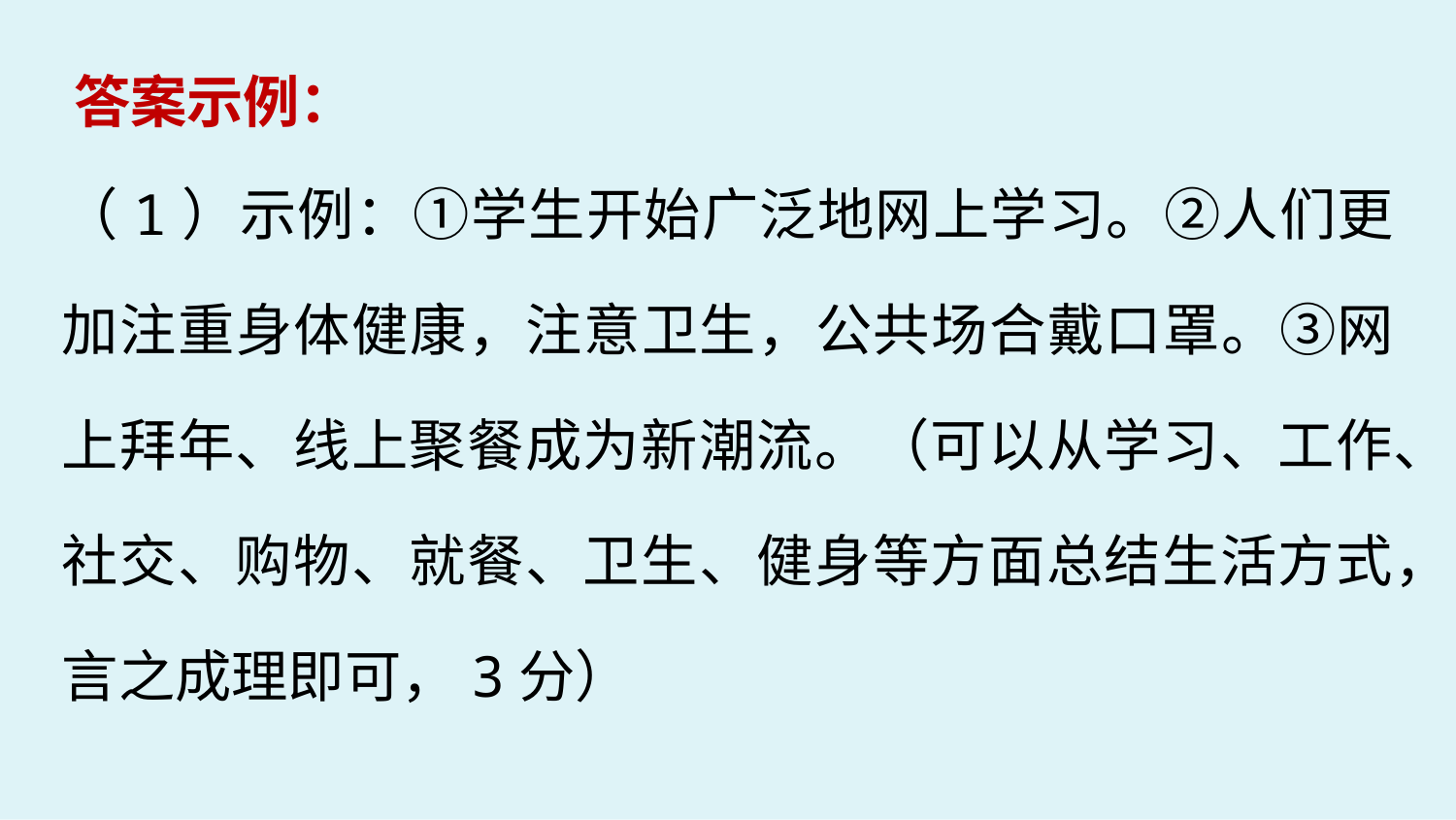

答案示例：
（1）示例：①学生开始广泛地网上学习。②人们更加注重身体健康，注意卫生，公共场合戴口罩。③网上拜年、线上聚餐成为新潮流。（可以从学习、工作、社交、购物、就餐、卫生、健身等方面总结生活方式，言之成理即可，3分）